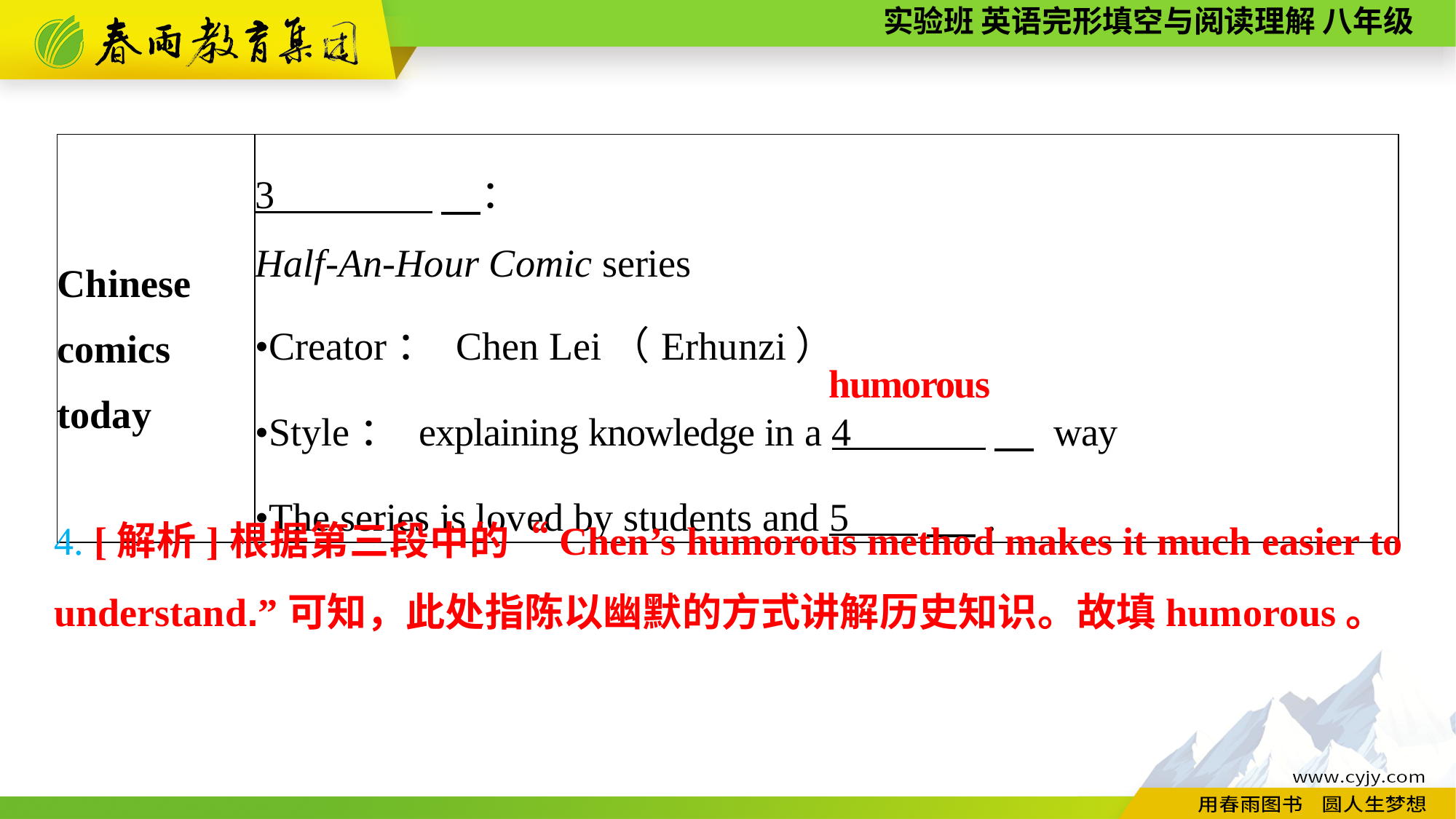

| Chinese comics today | 3 　： Half-An-Hour Comic series •Creator： Chen Lei（Erhunzi） •Style： explaining knowledge in a 4 　 way •The series is loved by students and 5 　 . |
| --- | --- |
humorous
4. [解析]根据第三段中的“Chen’s humorous method makes it much easier to understand.”可知，此处指陈以幽默的方式讲解历史知识。故填humorous。